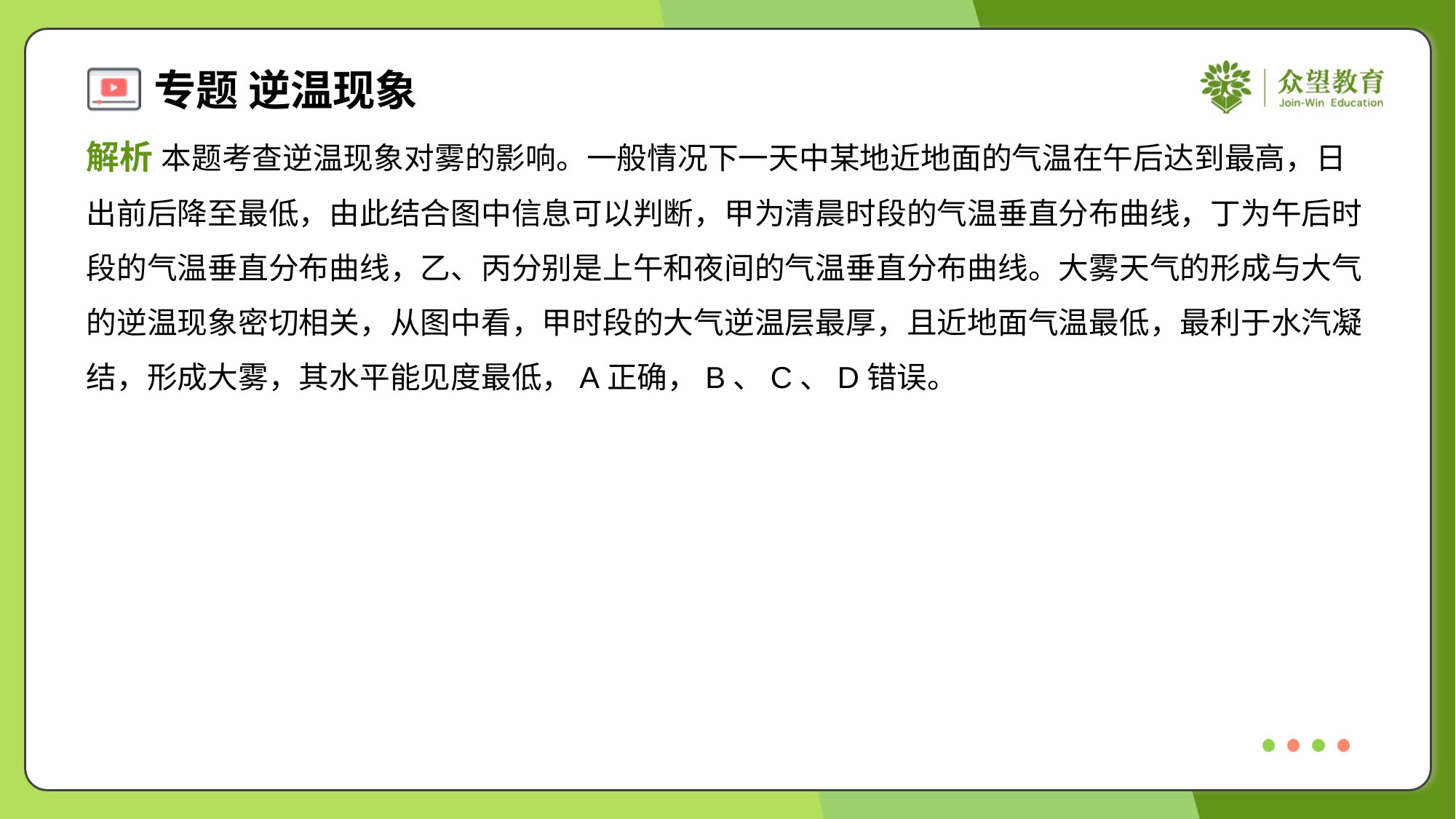

解析 本题考查逆温现象对雾的影响。一般情况下一天中某地近地面的气温在午后达到最高，日
出前后降至最低，由此结合图中信息可以判断，甲为清晨时段的气温垂直分布曲线，丁为午后时
段的气温垂直分布曲线，乙、丙分别是上午和夜间的气温垂直分布曲线。大雾天气的形成与大气
的逆温现象密切相关，从图中看，甲时段的大气逆温层最厚，且近地面气温最低，最利于水汽凝
结，形成大雾，其水平能见度最低，A正确，B、C、D错误。